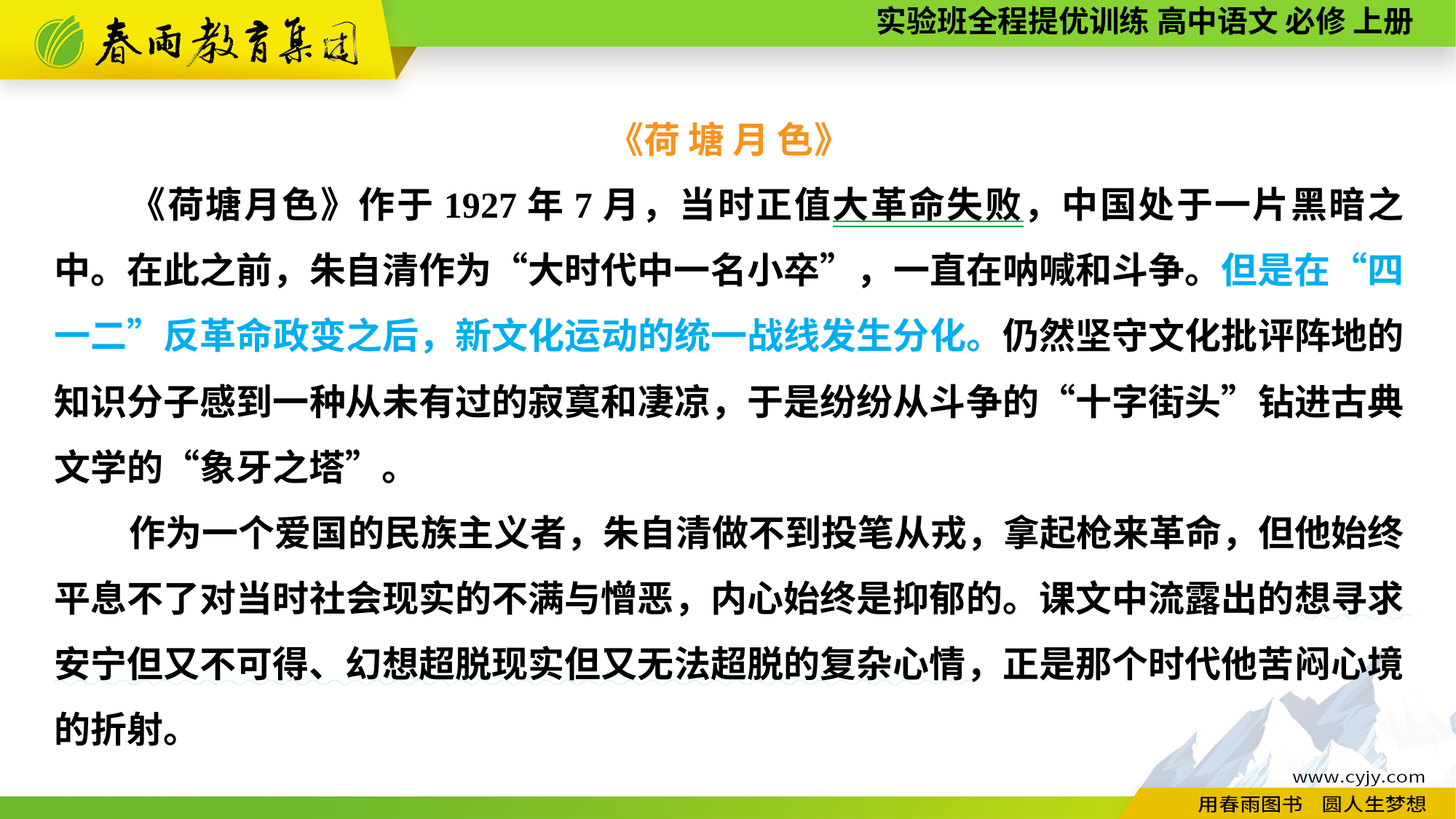

《荷 塘 月 色》
《荷塘月色》作于1927年7月，当时正值大革命失败，中国处于一片黑暗之中。在此之前，朱自清作为“大时代中一名小卒”，一直在呐喊和斗争。但是在“四一二”反革命政变之后，新文化运动的统一战线发生分化。仍然坚守文化批评阵地的知识分子感到一种从未有过的寂寞和凄凉，于是纷纷从斗争的“十字街头”钻进古典文学的“象牙之塔”。
作为一个爱国的民族主义者，朱自清做不到投笔从戎，拿起枪来革命，但他始终平息不了对当时社会现实的不满与憎恶，内心始终是抑郁的。课文中流露出的想寻求安宁但又不可得、幻想超脱现实但又无法超脱的复杂心情，正是那个时代他苦闷心境的折射。